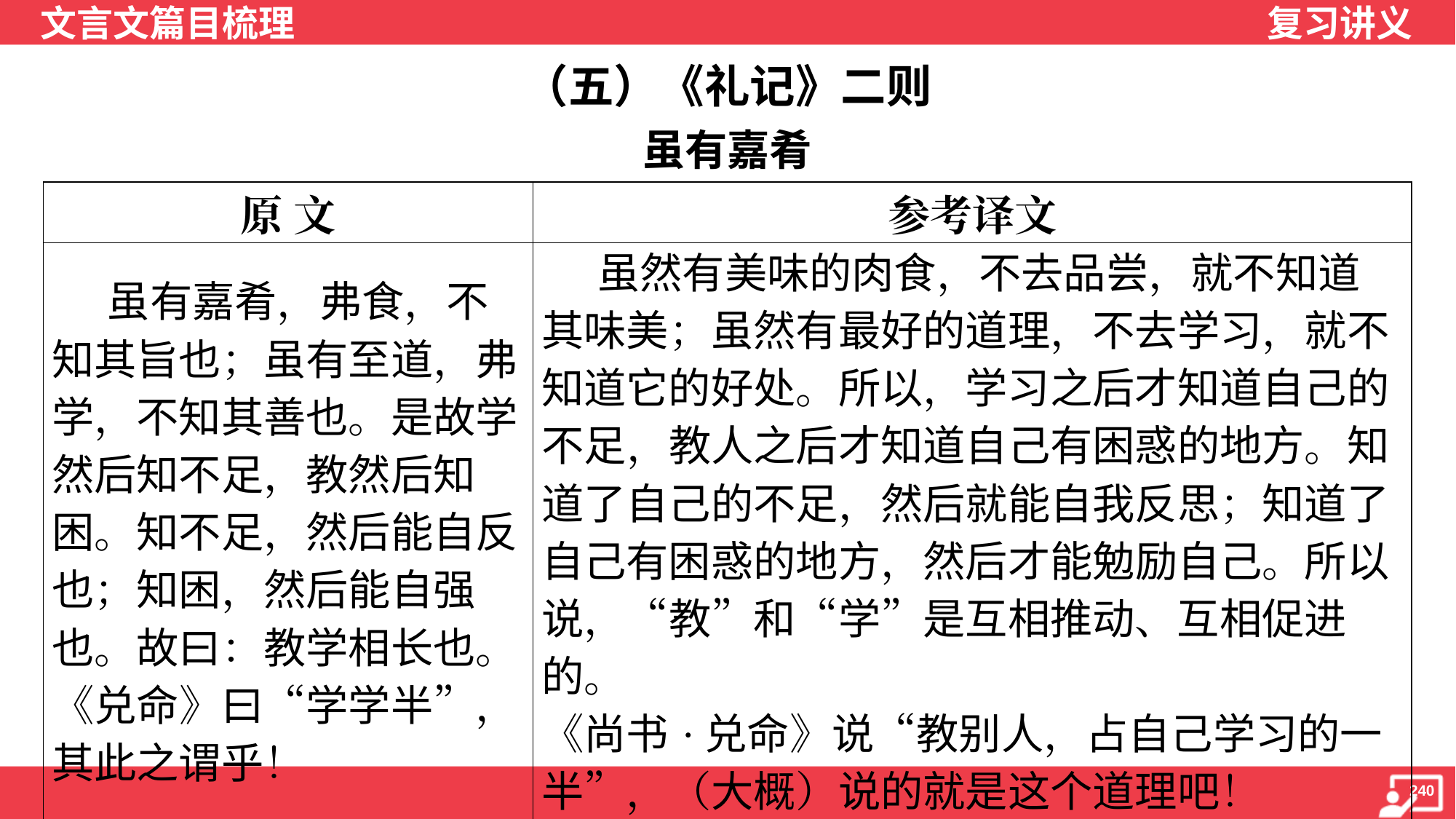

（五）《礼记》二则
虽有嘉肴
| 原 文 | 参考译文 |
| --- | --- |
| 虽有嘉肴，弗食，不知其旨也；虽有至道，弗学，不知其善也。是故学然后知不足，教然后知困。知不足，然后能自反也；知困，然后能自强也。故曰：教学相长也。《兑命》曰“学学半”，其此之谓乎！ | 虽然有美味的肉食，不去品尝，就不知道 其味美；虽然有最好的道理，不去学习，就不 知道它的好处。所以，学习之后才知道自己的 不足，教人之后才知道自己有困惑的地方。知 道了自己的不足，然后就能自我反思；知道了 自己有困惑的地方，然后才能勉励自己。所以 说，“教”和“学”是互相推动、互相促进的。 《尚书·兑命》说“教别人，占自己学习的一 半”，（大概）说的就是这个道理吧！ |